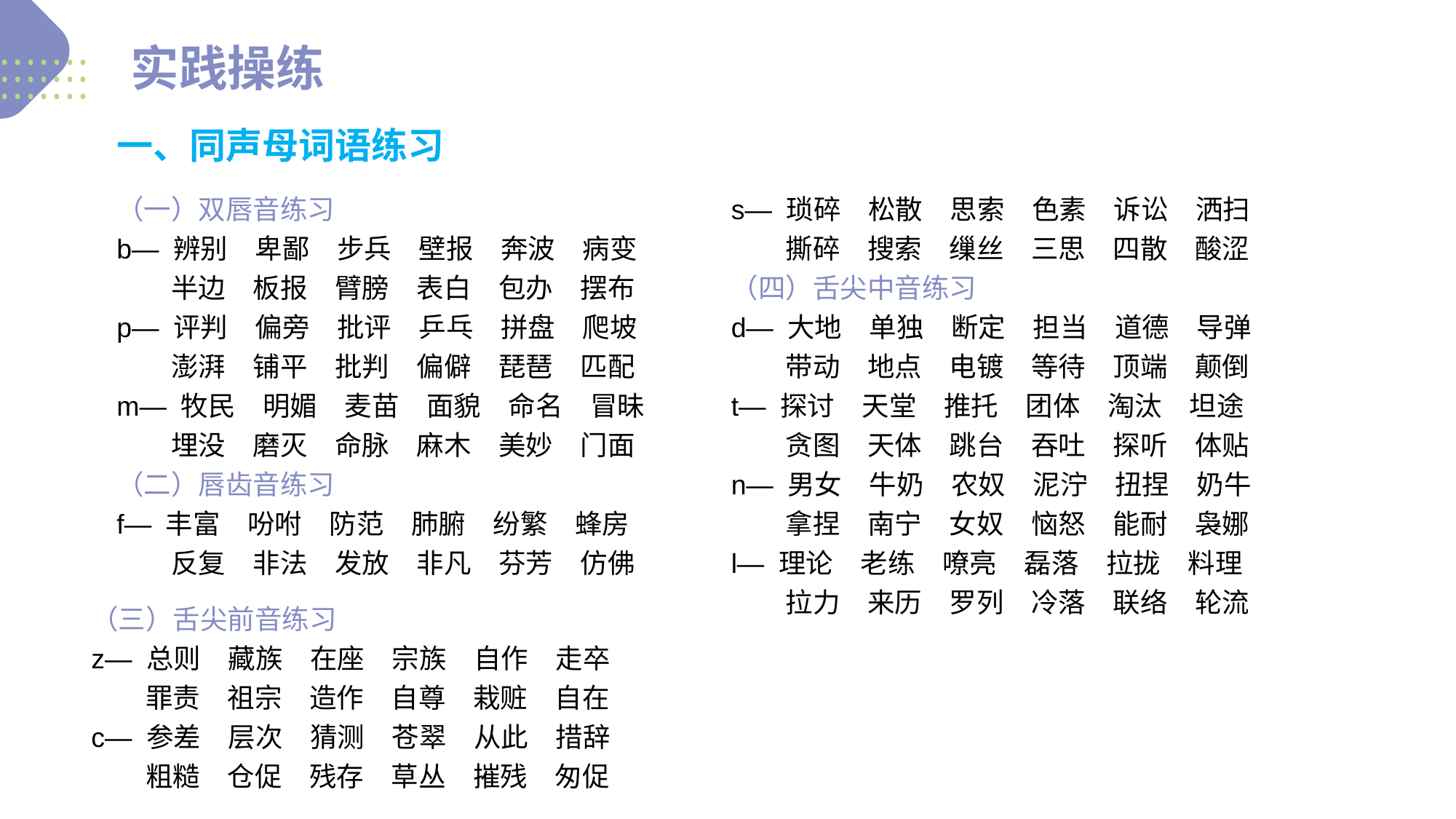

实践操练

一、同声母词语练习
（一）双唇音练习
b— 辨别　卑鄙　步兵　壁报　奔波　病变
　　半边　板报　臂膀　表白　包办　摆布
p— 评判　偏旁　批评　乒乓　拼盘　爬坡
　　澎湃　铺平　批判　偏僻　琵琶　匹配
m— 牧民　明媚　麦苗　面貌　命名　冒昧
　　埋没　磨灭　命脉　麻木　美妙　门面
（二）唇齿音练习
f— 丰富　吩咐　防范　肺腑　纷繁　蜂房
　　反复　非法　发放　非凡　芬芳　仿佛
s— 琐碎　松散　思索　色素　诉讼　洒扫
　　撕碎　搜索　缫丝　三思　四散　酸涩
（四）舌尖中音练习
d— 大地　单独　断定　担当　道德　导弹
　　带动　地点　电镀　等待　顶端　颠倒
t— 探讨　天堂　推托　团体　淘汰　坦途
　　贪图　天体　跳台　吞吐　探听　体贴
n— 男女　牛奶　农奴　泥泞　扭捏　奶牛
　　拿捏　南宁　女奴　恼怒　能耐　袅娜
l— 理论　老练　嘹亮　磊落　拉拢　料理
　　拉力　来历　罗列　冷落　联络　轮流
（三）舌尖前音练习
z— 总则　藏族　在座　宗族　自作　走卒
　　罪责　祖宗　造作　自尊　栽赃　自在
c— 参差　层次　猜测　苍翠　从此　措辞
　　粗糙　仓促　残存　草丛　摧残　匆促